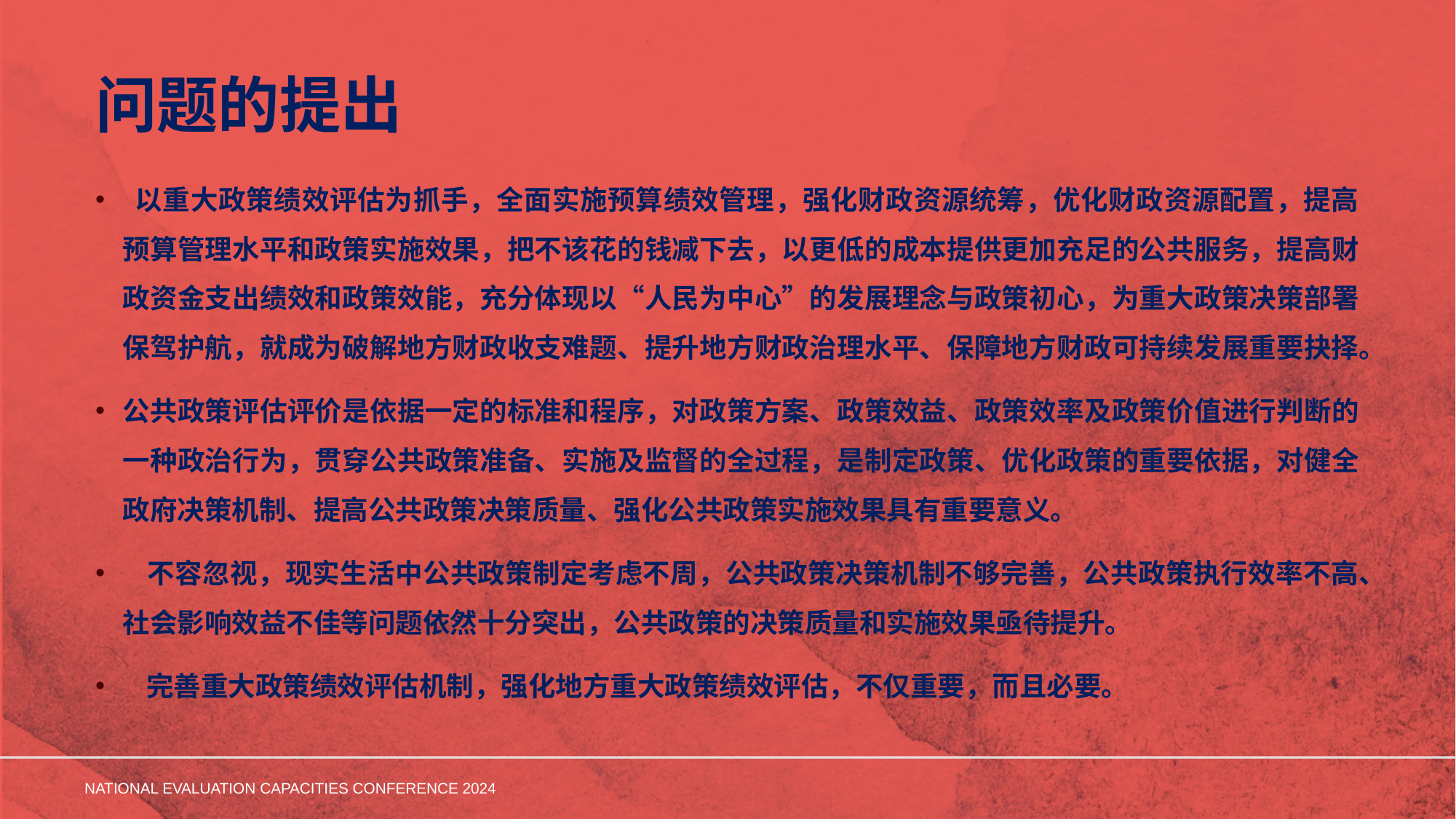

# 问题的提出
 以重大政策绩效评估为抓手，全面实施预算绩效管理，强化财政资源统筹，优化财政资源配置，提高预算管理水平和政策实施效果，把不该花的钱减下去，以更低的成本提供更加充足的公共服务，提高财政资金支出绩效和政策效能，充分体现以“人民为中心”的发展理念与政策初心，为重大政策决策部署保驾护航，就成为破解地方财政收支难题、提升地方财政治理水平、保障地方财政可持续发展重要抉择。
公共政策评估评价是依据一定的标准和程序，对政策方案、政策效益、政策效率及政策价值进行判断的一种政治行为，贯穿公共政策准备、实施及监督的全过程，是制定政策、优化政策的重要依据，对健全政府决策机制、提高公共政策决策质量、强化公共政策实施效果具有重要意义。
   不容忽视，现实生活中公共政策制定考虑不周，公共政策决策机制不够完善，公共政策执行效率不高、社会影响效益不佳等问题依然十分突出，公共政策的决策质量和实施效果亟待提升。
   完善重大政策绩效评估机制，强化地方重大政策绩效评估，不仅重要，而且必要。